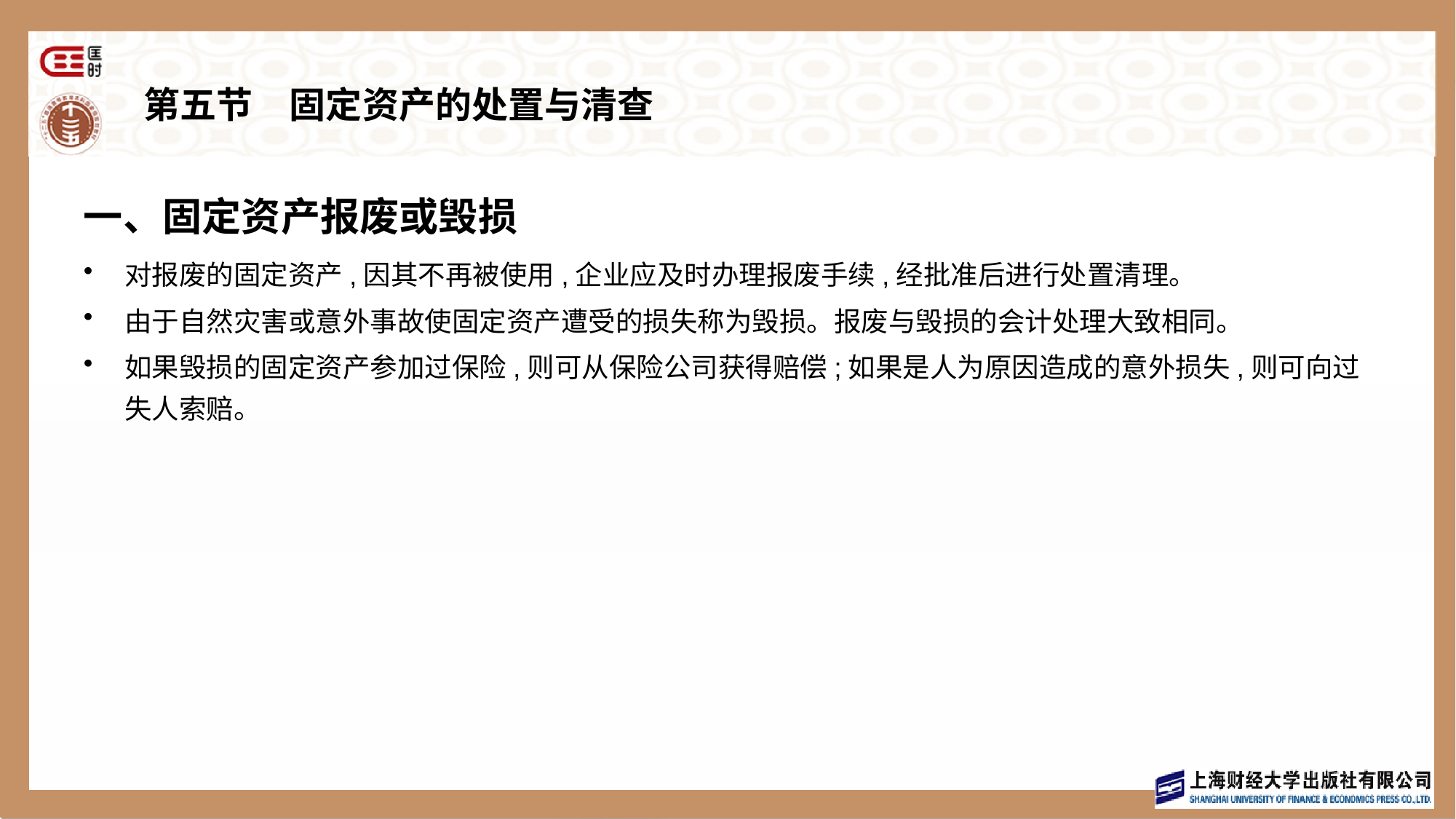

# 第五节　固定资产的处置与清查
一、固定资产报废或毁损
对报废的固定资产,因其不再被使用,企业应及时办理报废手续,经批准后进行处置清理。
由于自然灾害或意外事故使固定资产遭受的损失称为毁损。报废与毁损的会计处理大致相同。
如果毁损的固定资产参加过保险,则可从保险公司获得赔偿;如果是人为原因造成的意外损失,则可向过失人索赔。